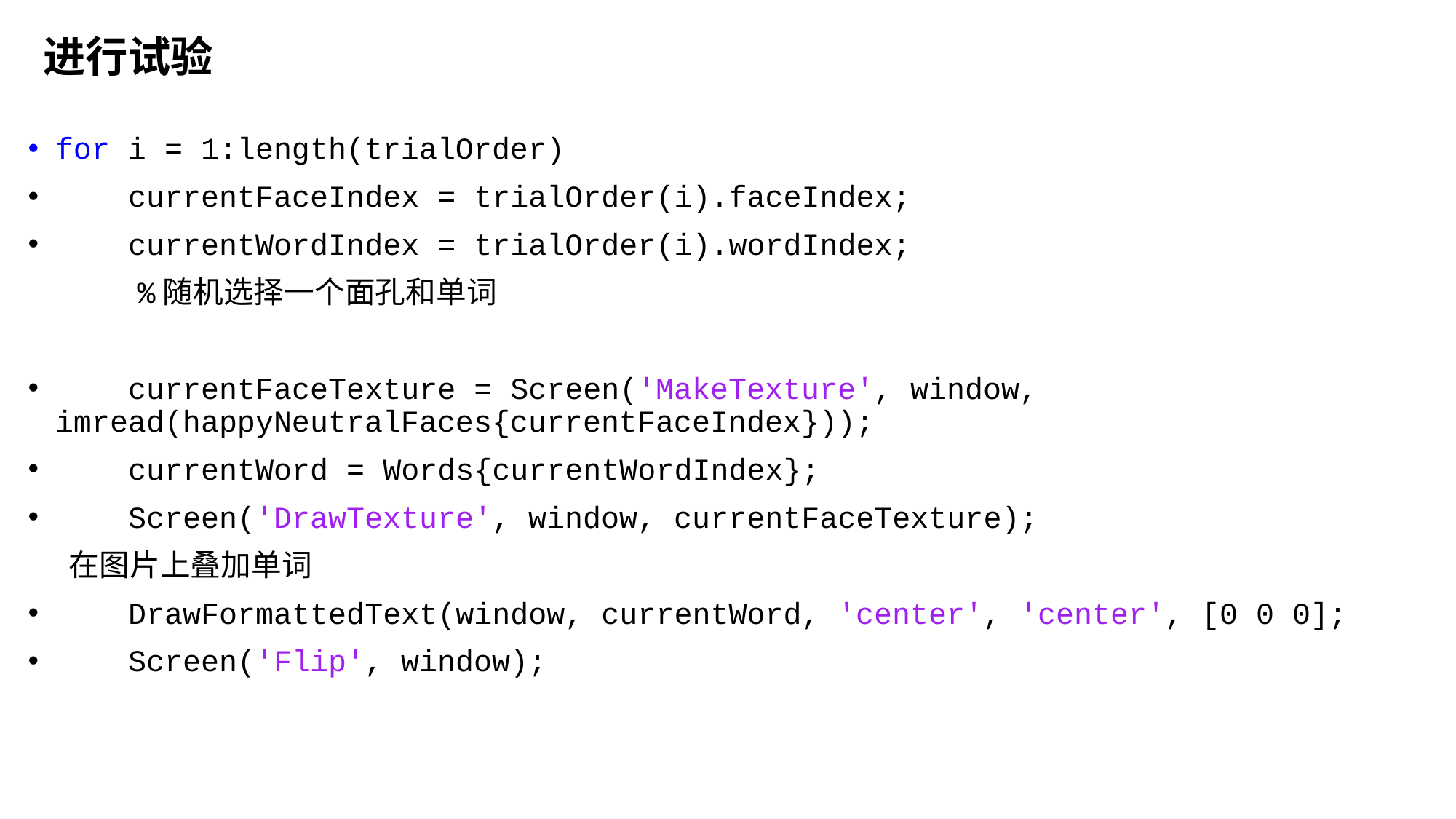

进行试验
for i = 1:length(trialOrder)
    currentFaceIndex = trialOrder(i).faceIndex;
    currentWordIndex = trialOrder(i).wordIndex;
      %随机选择一个面孔和单词

    currentFaceTexture = Screen('MakeTexture', window, imread(happyNeutralFaces{currentFaceIndex}));
    currentWord = Words{currentWordIndex};
    Screen('DrawTexture', window, currentFaceTexture);
     在图片上叠加单词
    DrawFormattedText(window, currentWord, 'center', 'center', [0 0 0];
    Screen('Flip', window);